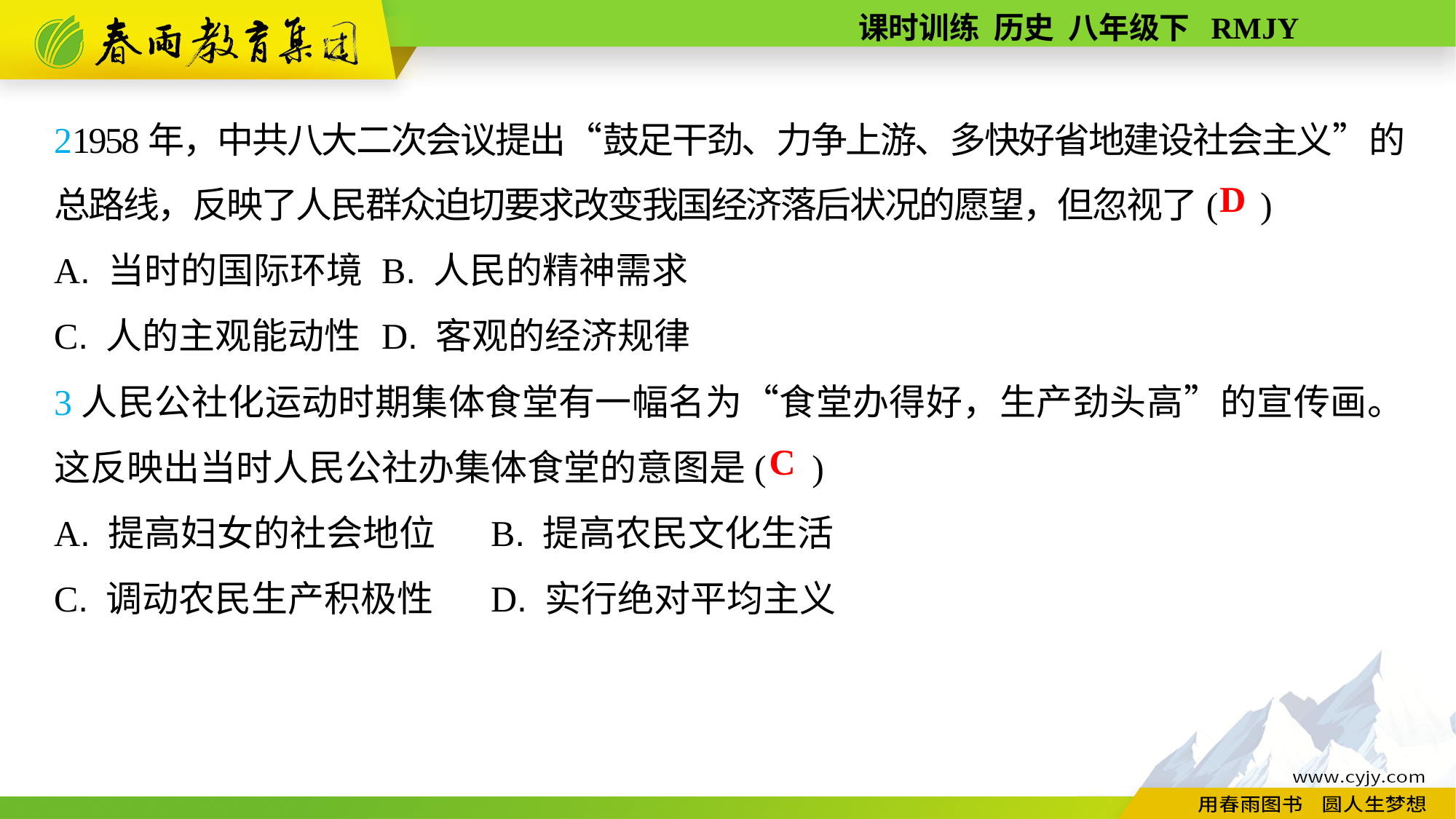

21958年，中共八大二次会议提出“鼓足干劲、力争上游、多快好省地建设社会主义”的总路线，反映了人民群众迫切要求改变我国经济落后状况的愿望，但忽视了(      )
A. 当时的国际环境	B. 人民的精神需求
C. 人的主观能动性	D. 客观的经济规律
3人民公社化运动时期集体食堂有一幅名为“食堂办得好，生产劲头高”的宣传画。这反映出当时人民公社办集体食堂的意图是(     )
A. 提高妇女的社会地位	B. 提高农民文化生活
C. 调动农民生产积极性	D. 实行绝对平均主义
D
C